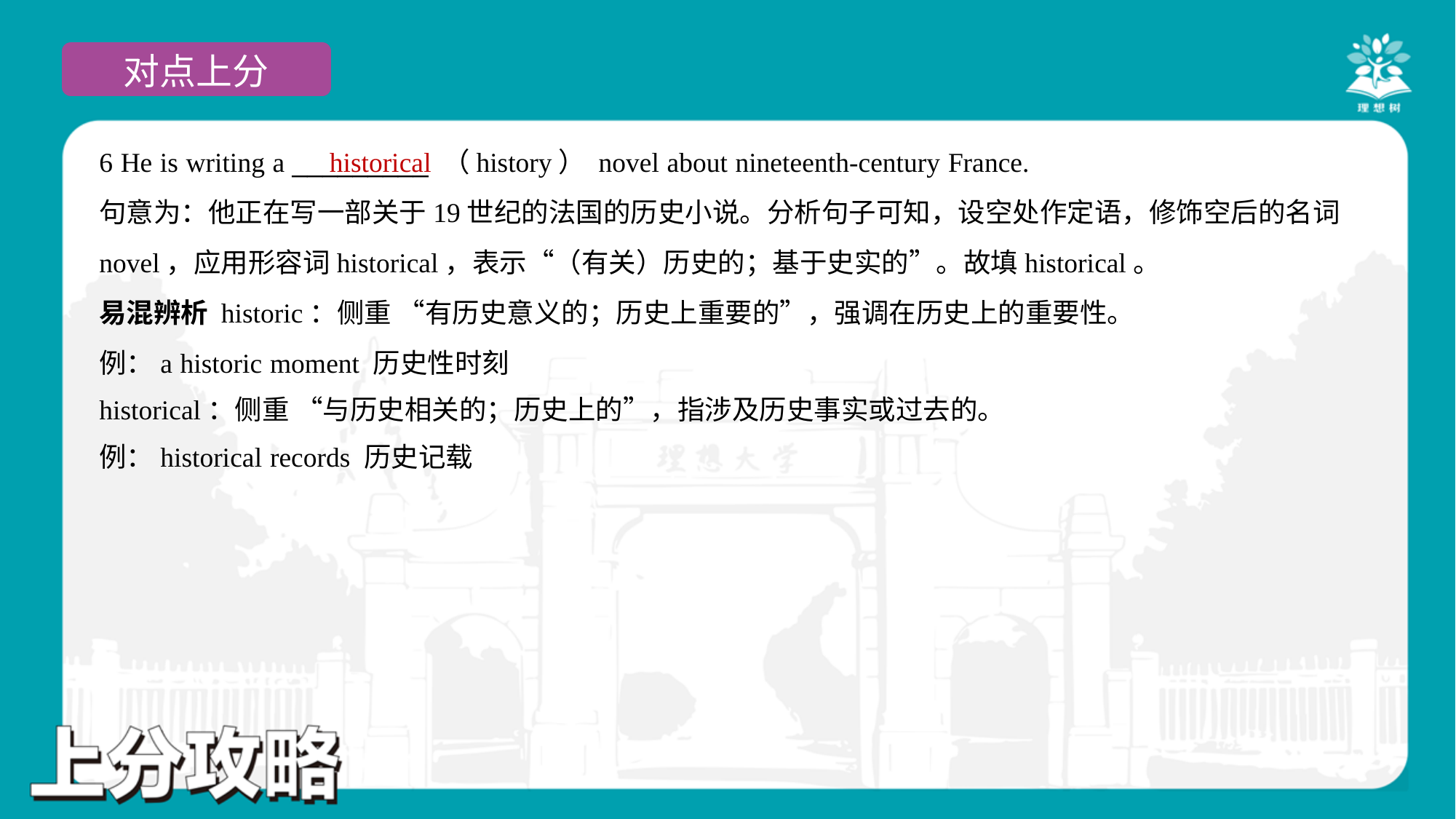

6 He is writing a _________ （history） novel about nineteenth-century France.
historical
句意为：他正在写一部关于19世纪的法国的历史小说。分析句子可知，设空处作定语，修饰空后的名词
novel，应用形容词historical，表示“（有关）历史的；基于史实的”。故填historical。
易混辨析 historic：侧重 “有历史意义的；历史上重要的”，强调在历史上的重要性。
例：a historic moment 历史性时刻
historical：侧重 “与历史相关的；历史上的”，指涉及历史事实或过去的。
例：historical records 历史记载